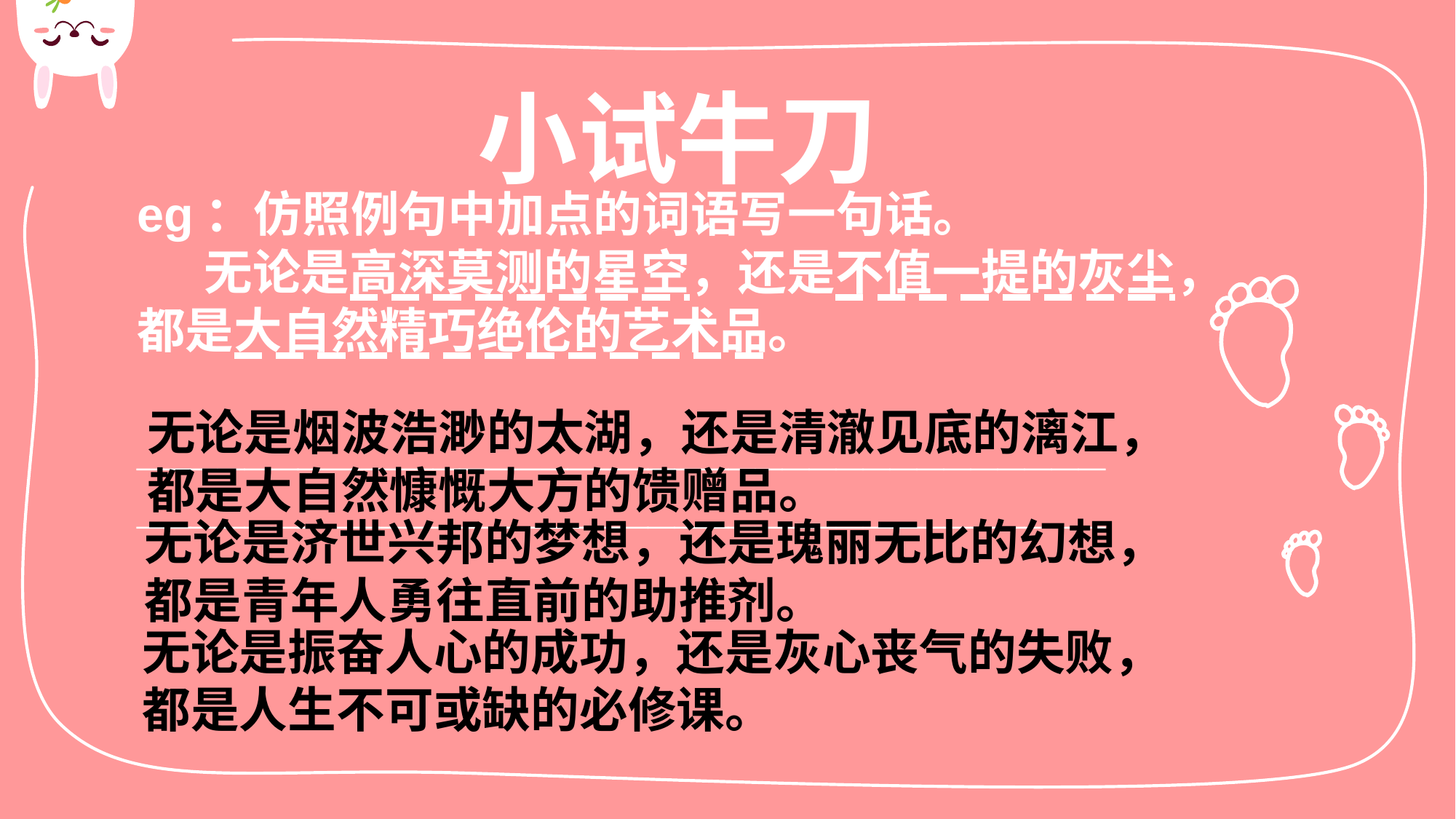

小试牛刀
eg：仿照例句中加点的词语写一句话。
     无论是高深莫测的星空，还是不值一提的灰尘，都是大自然精巧绝伦的艺术品。

____________________________________
____________________________________

无论是烟波浩渺的太湖，还是清澈见底的漓江，
都是大自然慷慨大方的馈赠品。

无论是济世兴邦的梦想，还是瑰丽无比的幻想，
都是青年人勇往直前的助推剂。

无论是振奋人心的成功，还是灰心丧气的失败，
都是人生不可或缺的必修课。